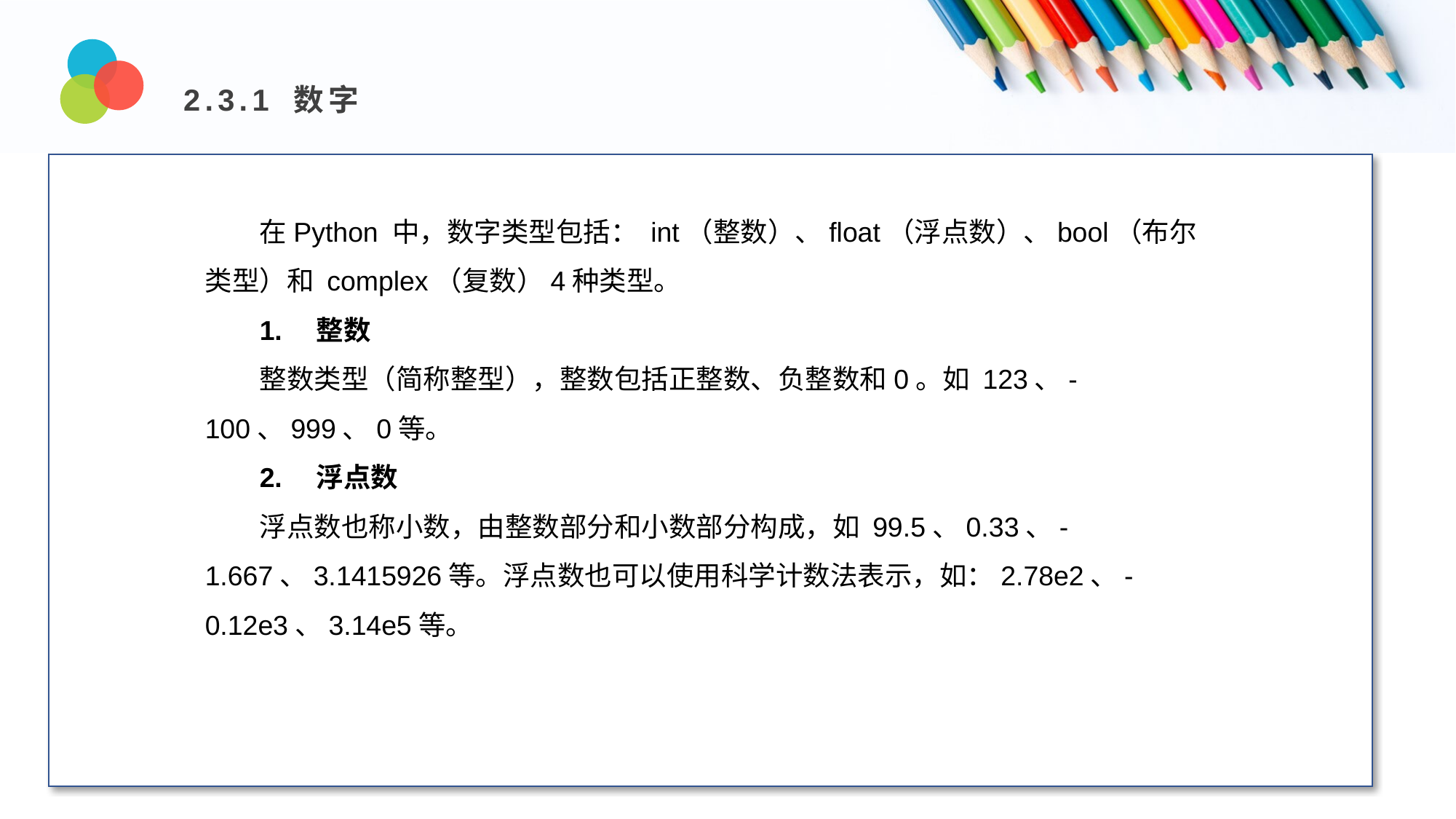

2.3.1 数字
Design and Production
在Python 中，数字类型包括： int（整数）、float（浮点数）、bool（布尔类型）和 complex（复数）4种类型。
1. 整数
整数类型（简称整型），整数包括正整数、负整数和0。如 123、-100、999、0等。
2. 浮点数
浮点数也称小数，由整数部分和小数部分构成，如 99.5、0.33、-1.667、3.1415926等。浮点数也可以使用科学计数法表示，如：2.78e2、-0.12e3、3.14e5等。